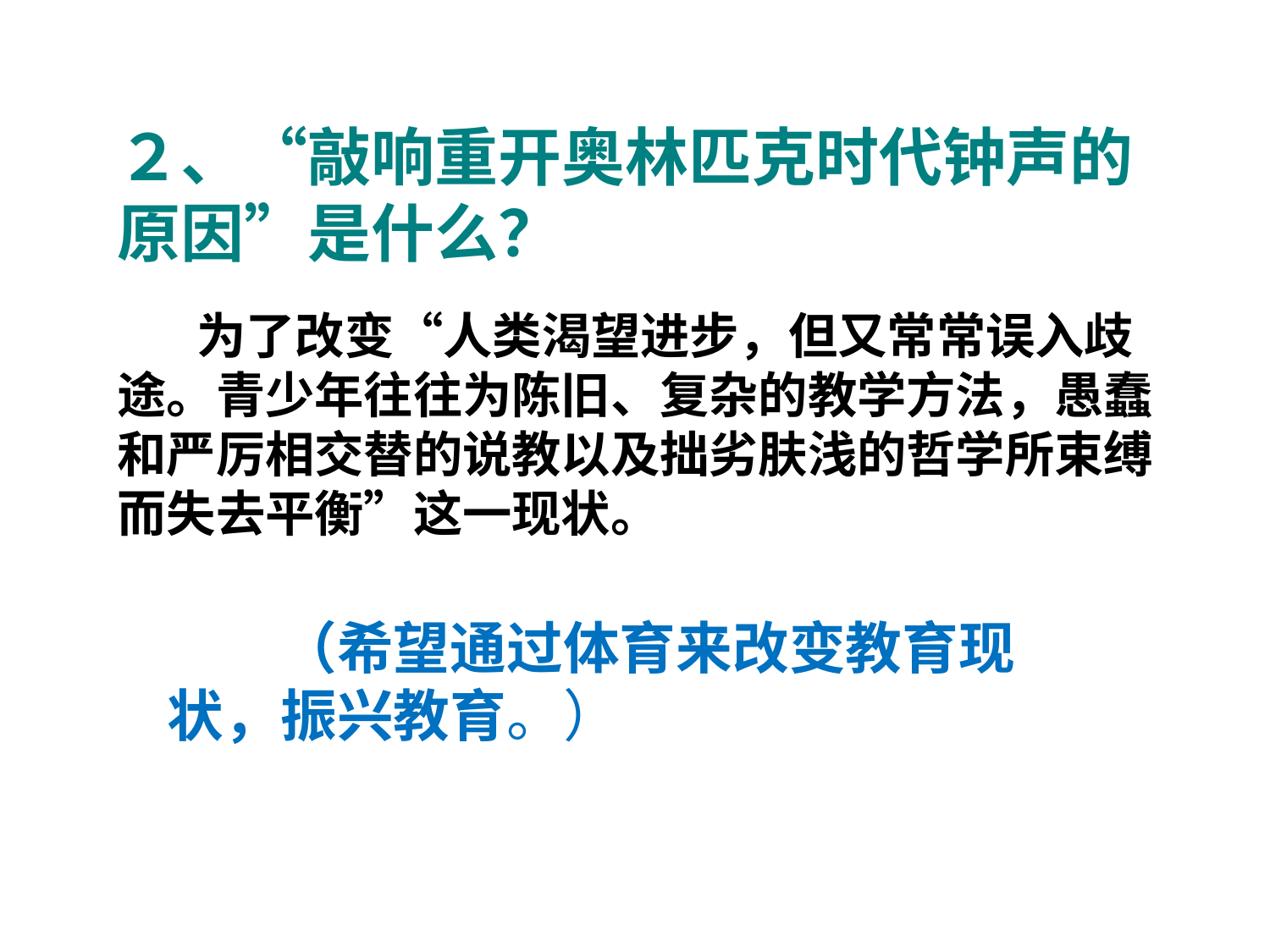

２、“敲响重开奥林匹克时代钟声的原因”是什么？
      为了改变“人类渴望进步，但又常常误入歧途。青少年往往为陈旧、复杂的教学方法，愚蠢和严厉相交替的说教以及拙劣肤浅的哲学所束缚而失去平衡”这一现状。
　　（希望通过体育来改变教育现状，振兴教育。）